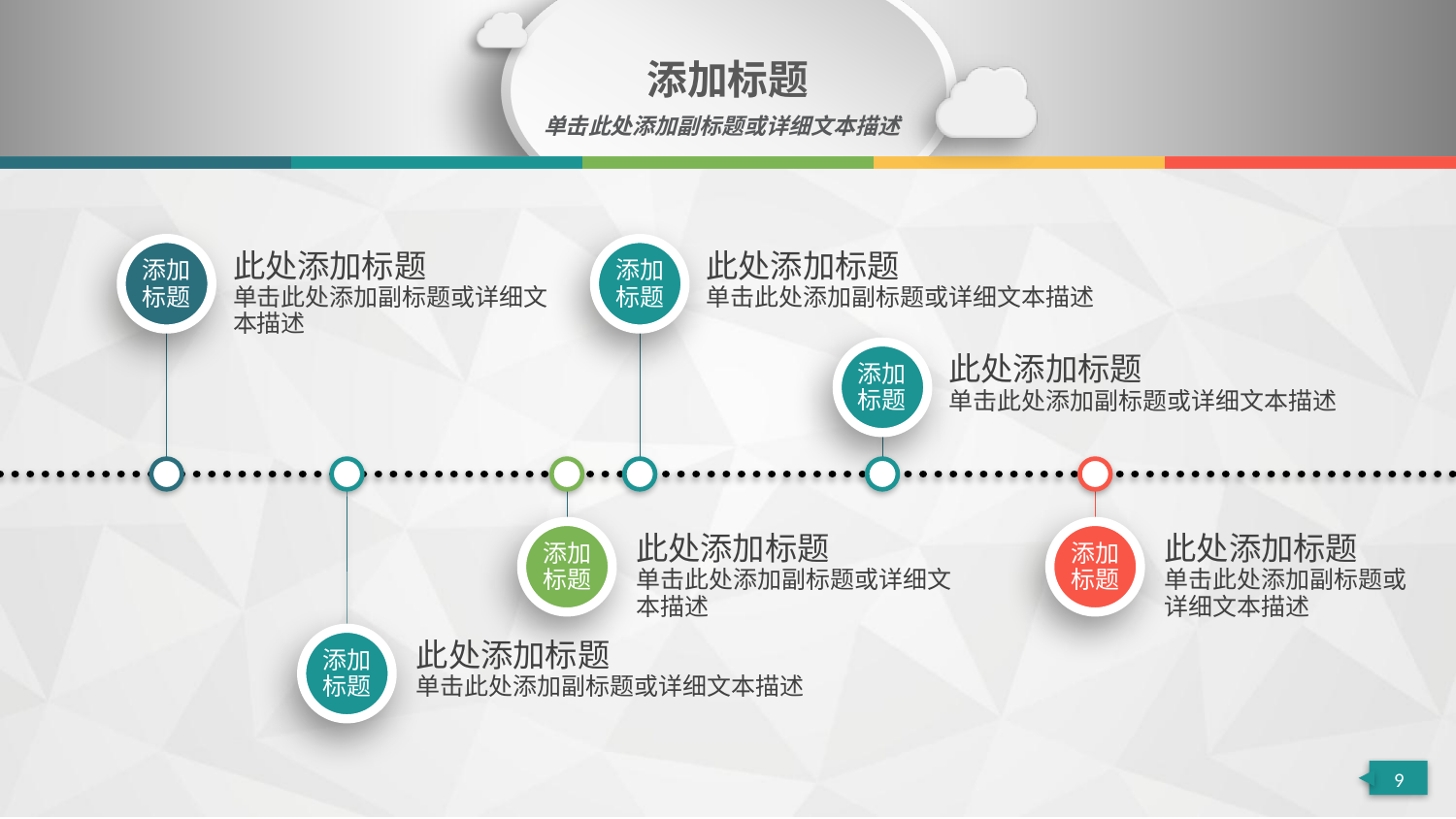

添加标题
单击此处添加副标题或详细文本描述
添加
标题
添加
标题
此处添加标题
单击此处添加副标题或详细文本描述
此处添加标题
单击此处添加副标题或详细文本描述
添加
标题
此处添加标题
单击此处添加副标题或详细文本描述

添加
标题
添加
标题
此处添加标题
单击此处添加副标题或详细文本描述
此处添加标题
单击此处添加副标题或详细文本描述
添加
标题
此处添加标题
单击此处添加副标题或详细文本描述